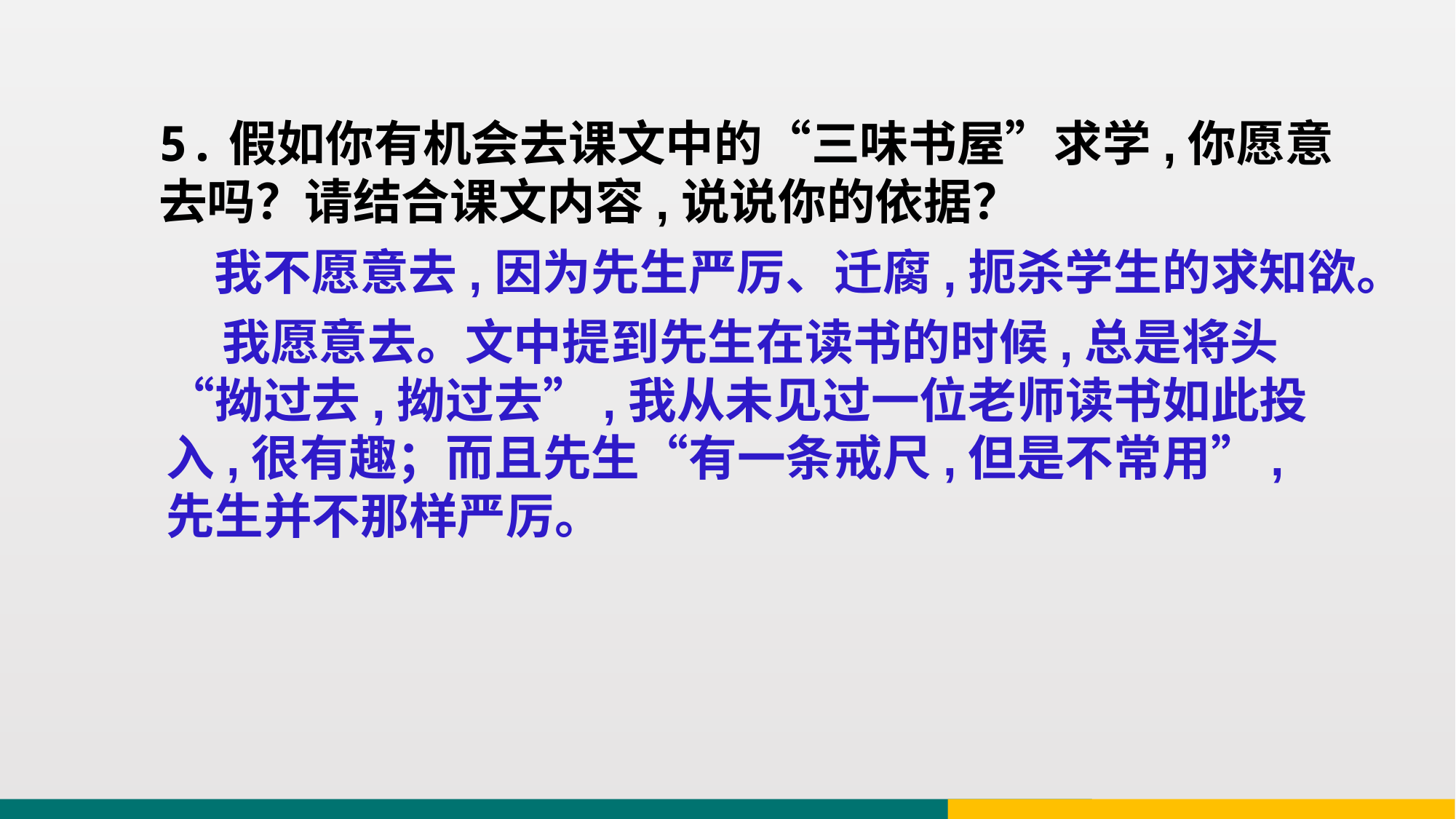

5.假如你有机会去课文中的“三味书屋”求学,你愿意去吗？请结合课文内容,说说你的依据？
    我不愿意去,因为先生严厉、迁腐,扼杀学生的求知欲。
    我愿意去。文中提到先生在读书的时候,总是将头“拗过去,拗过去”,我从未见过一位老师读书如此投入,很有趣；而且先生“有一条戒尺,但是不常用”,先生并不那样严厉。